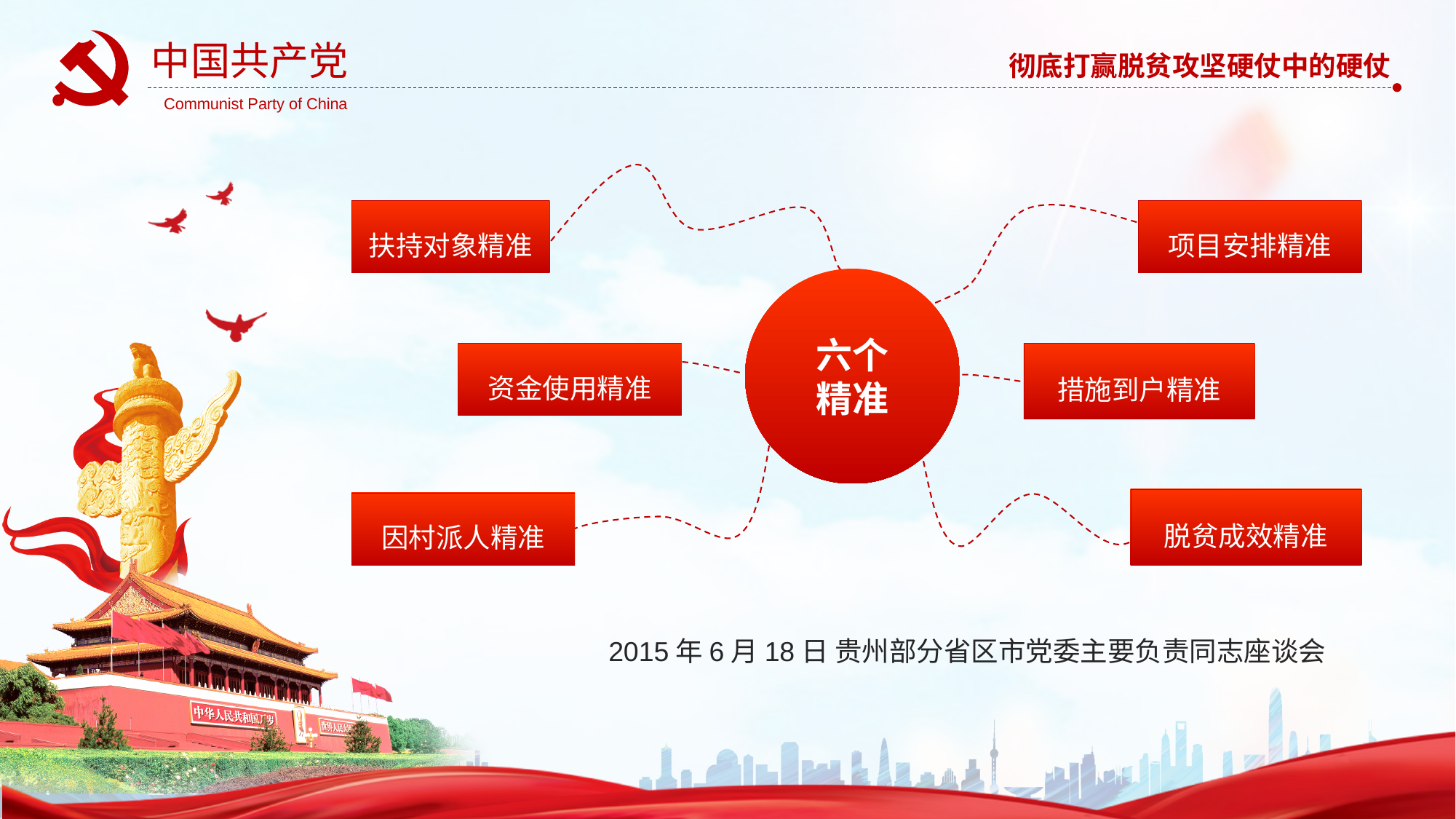

扶持对象精准
项目安排精准

六个
精准
资金使用精准
措施到户精准

脱贫成效精准
因村派人精准
2015年6月18日 贵州部分省区市党委主要负责同志座谈会